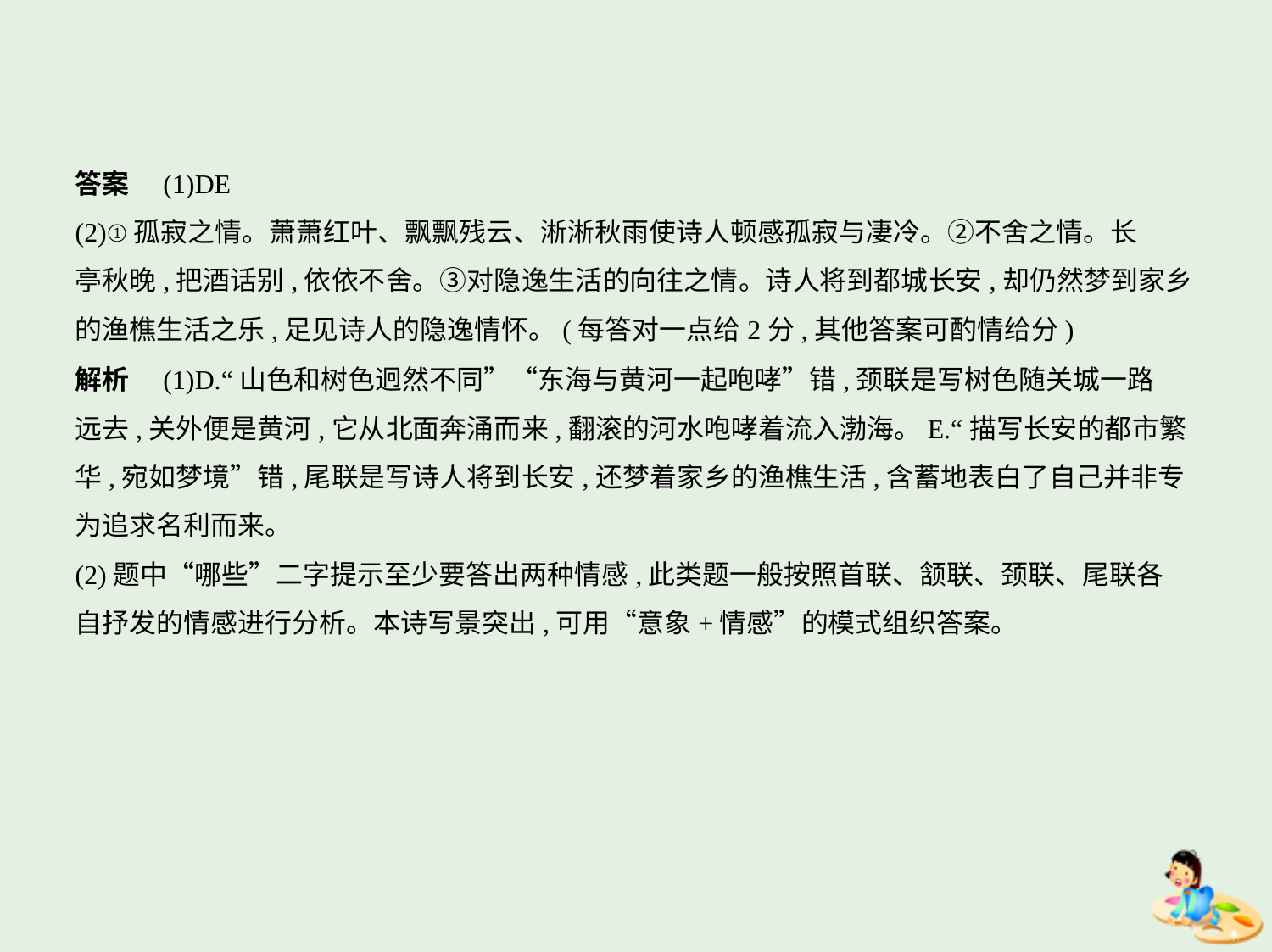

答案　(1)DE
(2)①孤寂之情。萧萧红叶、飘飘残云、淅淅秋雨使诗人顿感孤寂与凄冷。②不舍之情。长
亭秋晚,把酒话别,依依不舍。③对隐逸生活的向往之情。诗人将到都城长安,却仍然梦到家乡
的渔樵生活之乐,足见诗人的隐逸情怀。(每答对一点给2分,其他答案可酌情给分)
解析　(1)D.“山色和树色迥然不同”“东海与黄河一起咆哮”错,颈联是写树色随关城一路
远去,关外便是黄河,它从北面奔涌而来,翻滚的河水咆哮着流入渤海。E.“描写长安的都市繁
华,宛如梦境”错,尾联是写诗人将到长安,还梦着家乡的渔樵生活,含蓄地表白了自己并非专
为追求名利而来。
(2)题中“哪些”二字提示至少要答出两种情感,此类题一般按照首联、颔联、颈联、尾联各
自抒发的情感进行分析。本诗写景突出,可用“意象+情感”的模式组织答案。